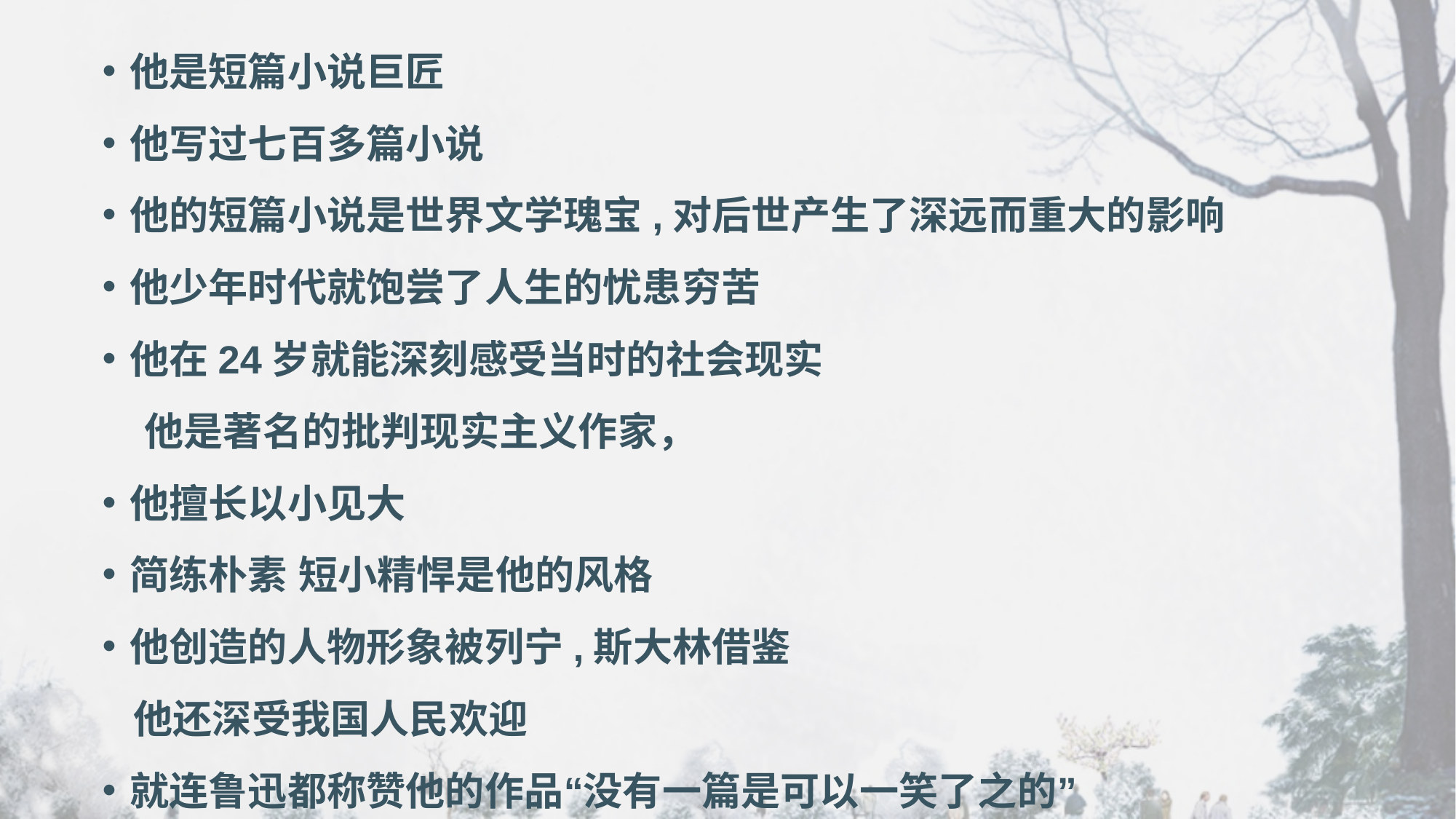

他是短篇小说巨匠
他写过七百多篇小说
他的短篇小说是世界文学瑰宝,对后世产生了深远而重大的影响
他少年时代就饱尝了人生的忧患穷苦
他在24岁就能深刻感受当时的社会现实
   他是著名的批判现实主义作家，
他擅长以小见大
简练朴素 短小精悍是他的风格
他创造的人物形象被列宁,斯大林借鉴
  他还深受我国人民欢迎
就连鲁迅都称赞他的作品“没有一篇是可以一笑了之的”